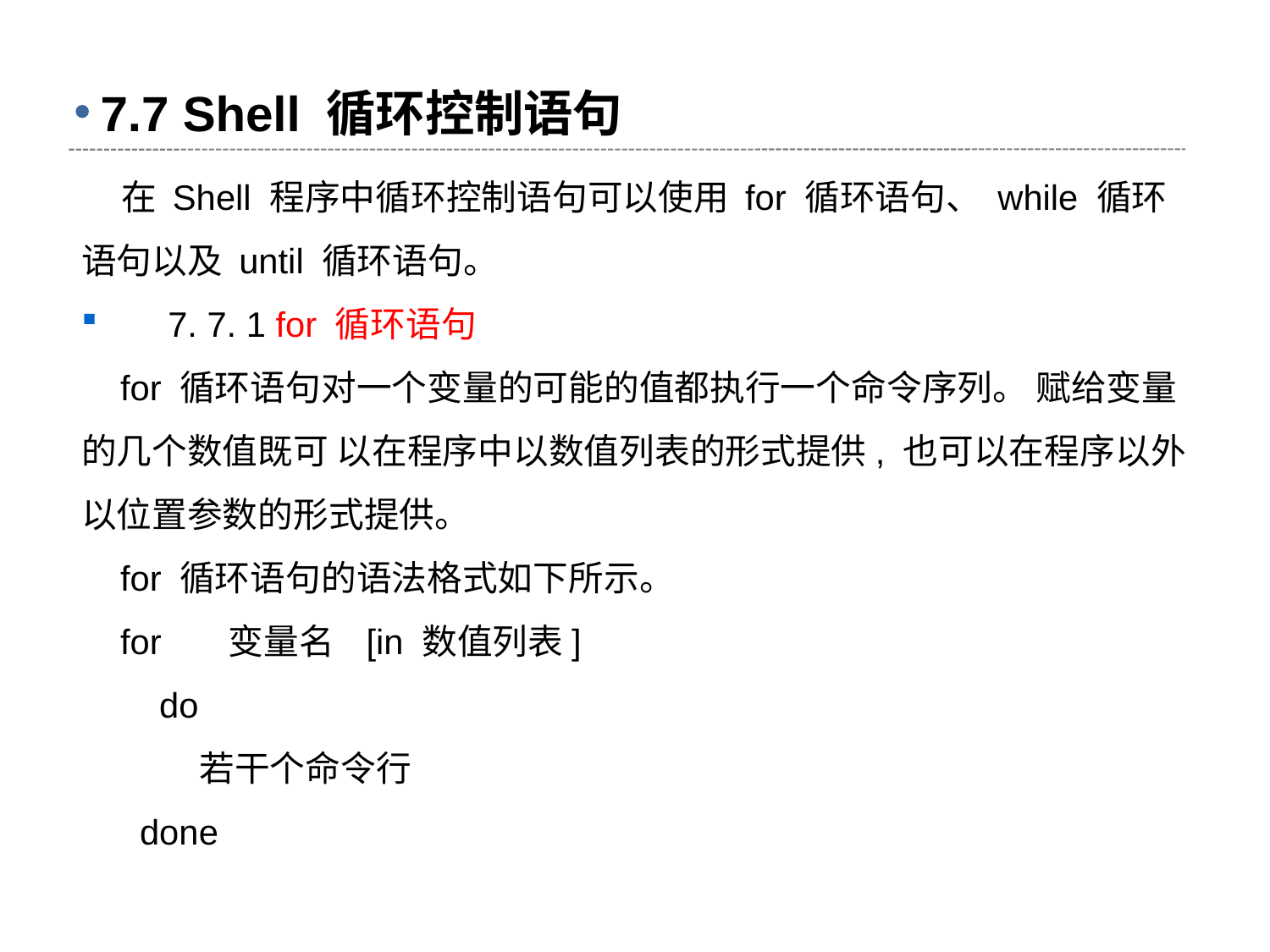

# 7.7 Shell 循环控制语句
    在 Shell 程序中循环控制语句可以使用 for 循环语句、 while 循环语句以及 until 循环语句。
    7. 7. 1 for 循环语句
    for 循环语句对一个变量的可能的值都执行一个命令序列。 赋给变量的几个数值既可 以在程序中以数值列表的形式提供, 也可以在程序以外以位置参数的形式提供。
    for 循环语句的语法格式如下所示。
    for      变量名   [in 数值列表]
        do
              若干个命令行
      done